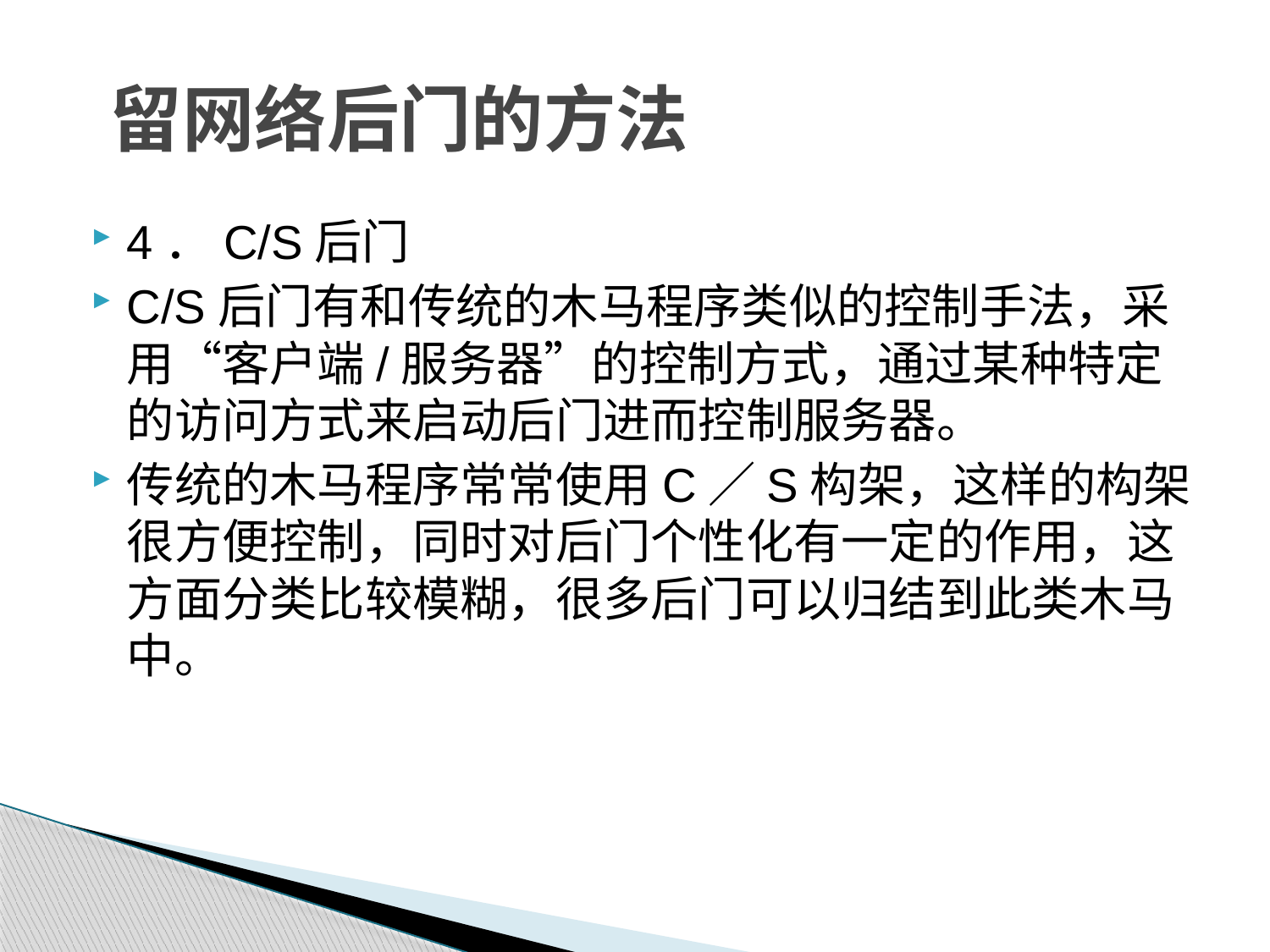

# 留网络后门的方法
4．C/S后门
C/S后门有和传统的木马程序类似的控制手法，采用“客户端/服务器”的控制方式，通过某种特定的访问方式来启动后门进而控制服务器。
传统的木马程序常常使用C／S构架，这样的构架很方便控制，同时对后门个性化有一定的作用，这方面分类比较模糊，很多后门可以归结到此类木马中。